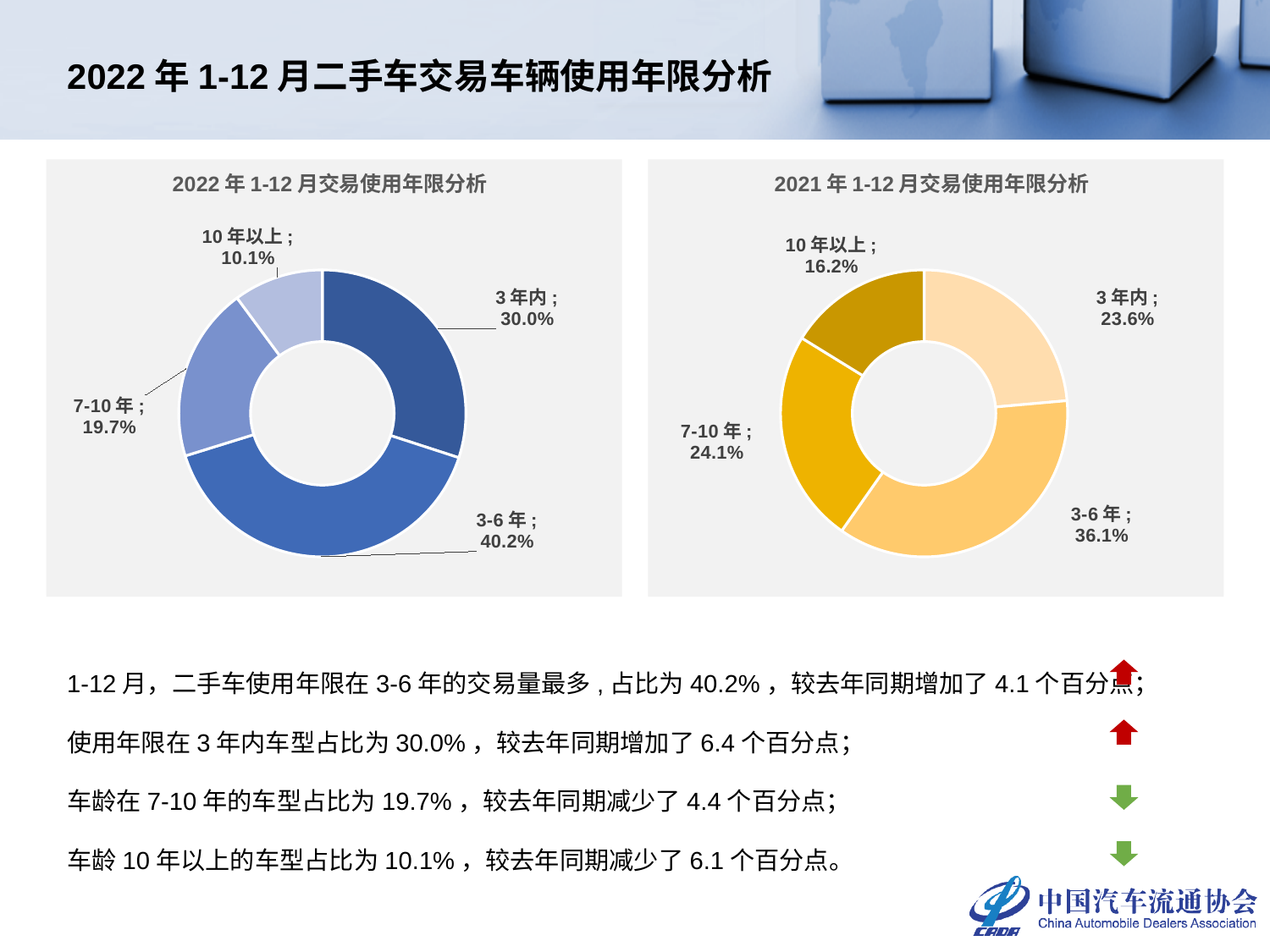

# 2022年1-12月二手车交易车辆使用年限分析

### Chart: 2022年1-12月交易使用年限分析

| Category | 2022年 |
|---|---|
| 3年内 | 0.30005423691505567 |
| 3-6年 | 0.40197739818661654 |
| 7-10年 | 0.19674717018755317 |
| 10年以上 | 0.10122119471077462 |

### Chart: 2021年1-12月交易使用年限分析

| Category | 2021年 |
|---|---|
| 3年内 | 0.23588025962237644 |
| 3-6年 | 0.3614347709214158 |
| 7-10年 | 0.24058930869744743 |
| 10年以上 | 0.1620956607587603 |
1-12月，二手车使用年限在3-6年的交易量最多,占比为40.2%，较去年同期增加了4.1个百分点；
使用年限在3年内车型占比为30.0%，较去年同期增加了6.4个百分点；
车龄在7-10年的车型占比为19.7%，较去年同期减少了4.4个百分点；
车龄10年以上的车型占比为10.1%，较去年同期减少了6.1个百分点。